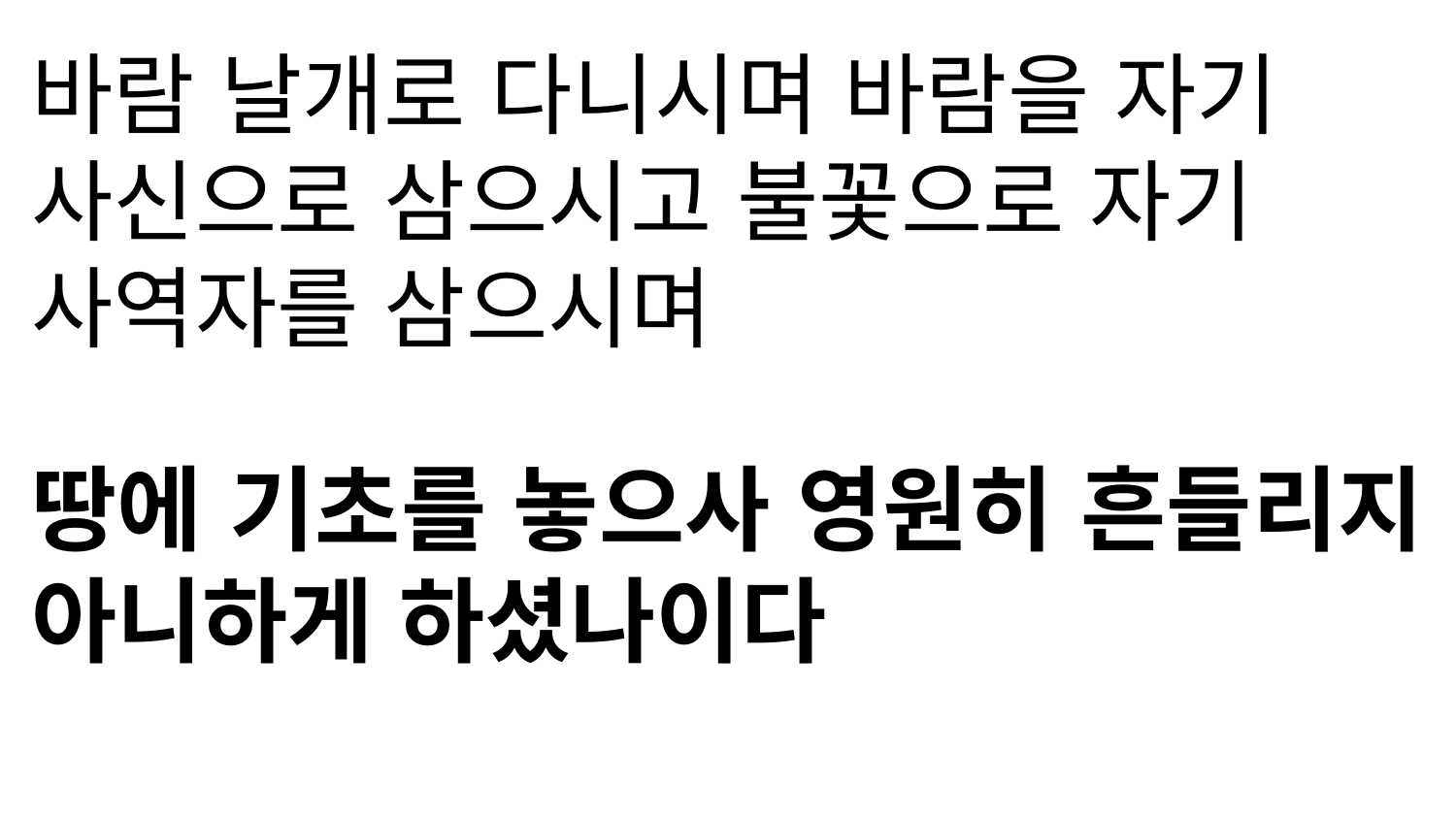

바람 날개로 다니시며 바람을 자기 사신으로 삼으시고 불꽃으로 자기 사역자를 삼으시며
땅에 기초를 놓으사 영원히 흔들리지 아니하게 하셨나이다